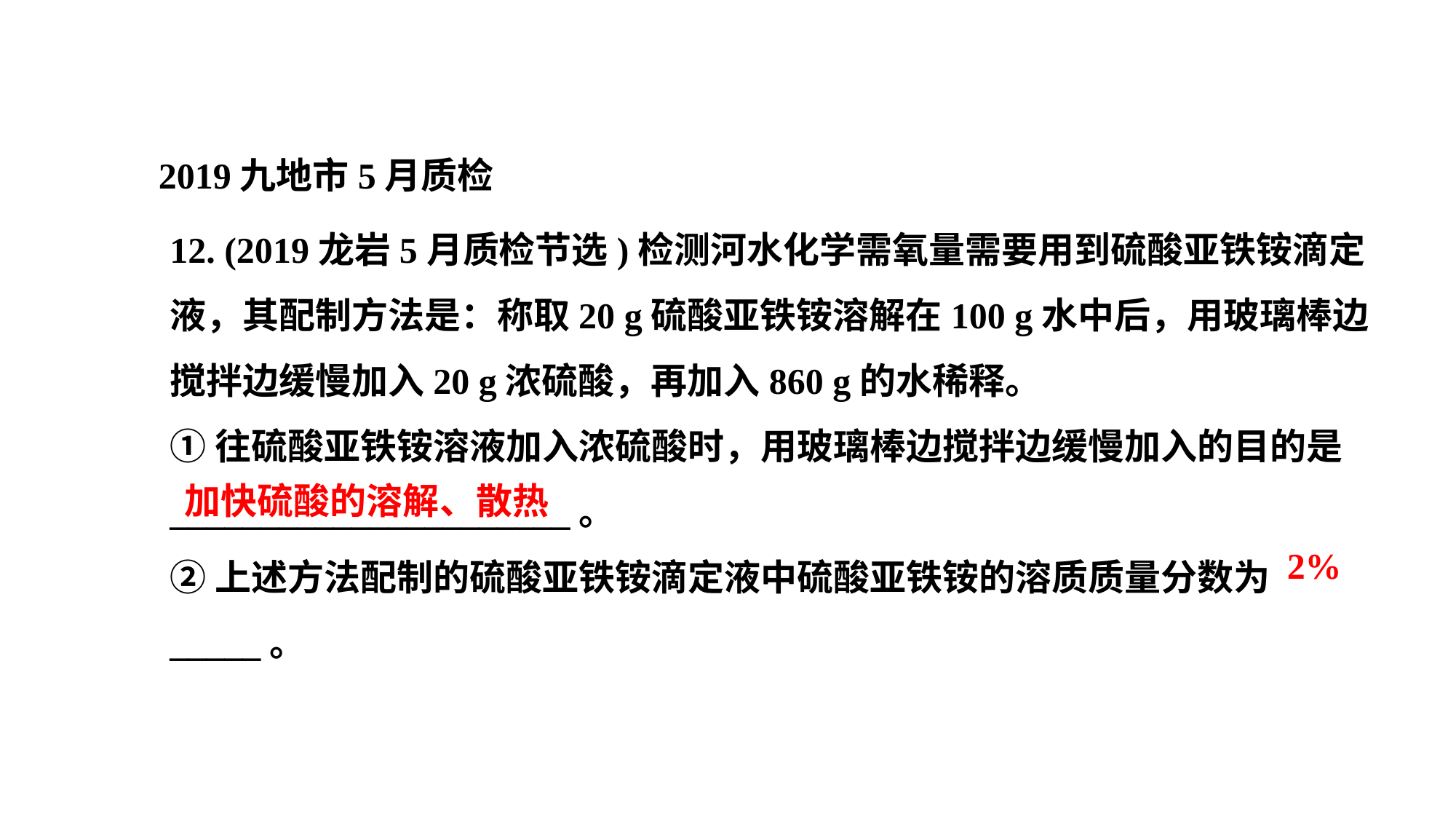

2019九地市5月质检
12. (2019龙岩5月质检节选)检测河水化学需氧量需要用到硫酸亚铁铵滴定液，其配制方法是：称取20 g硫酸亚铁铵溶解在100 g水中后，用玻璃棒边搅拌边缓慢加入20 g浓硫酸，再加入860 g的水稀释。
①往硫酸亚铁铵溶液加入浓硫酸时，用玻璃棒边搅拌边缓慢加入的目的是______________________。
②上述方法配制的硫酸亚铁铵滴定液中硫酸亚铁铵的溶质质量分数为_____。
加快硫酸的溶解、散热
2%